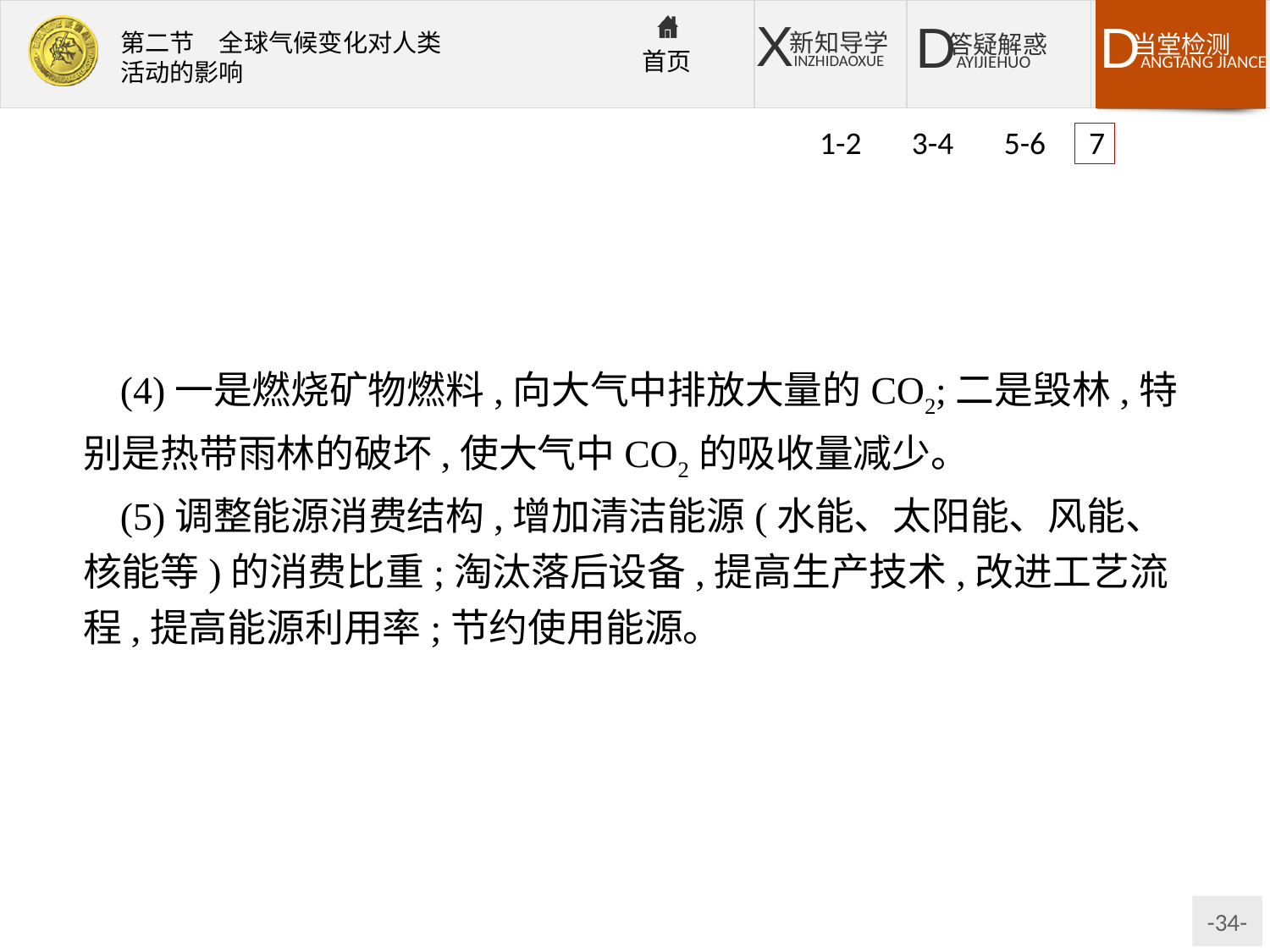

1-2       3-4       5-6      7

(4)一是燃烧矿物燃料,向大气中排放大量的CO2;二是毁林,特别是热带雨林的破坏,使大气中CO2的吸收量减少。
(5)调整能源消费结构,增加清洁能源(水能、太阳能、风能、核能等)的消费比重;淘汰落后设备,提高生产技术,改进工艺流程,提高能源利用率;节约使用能源。